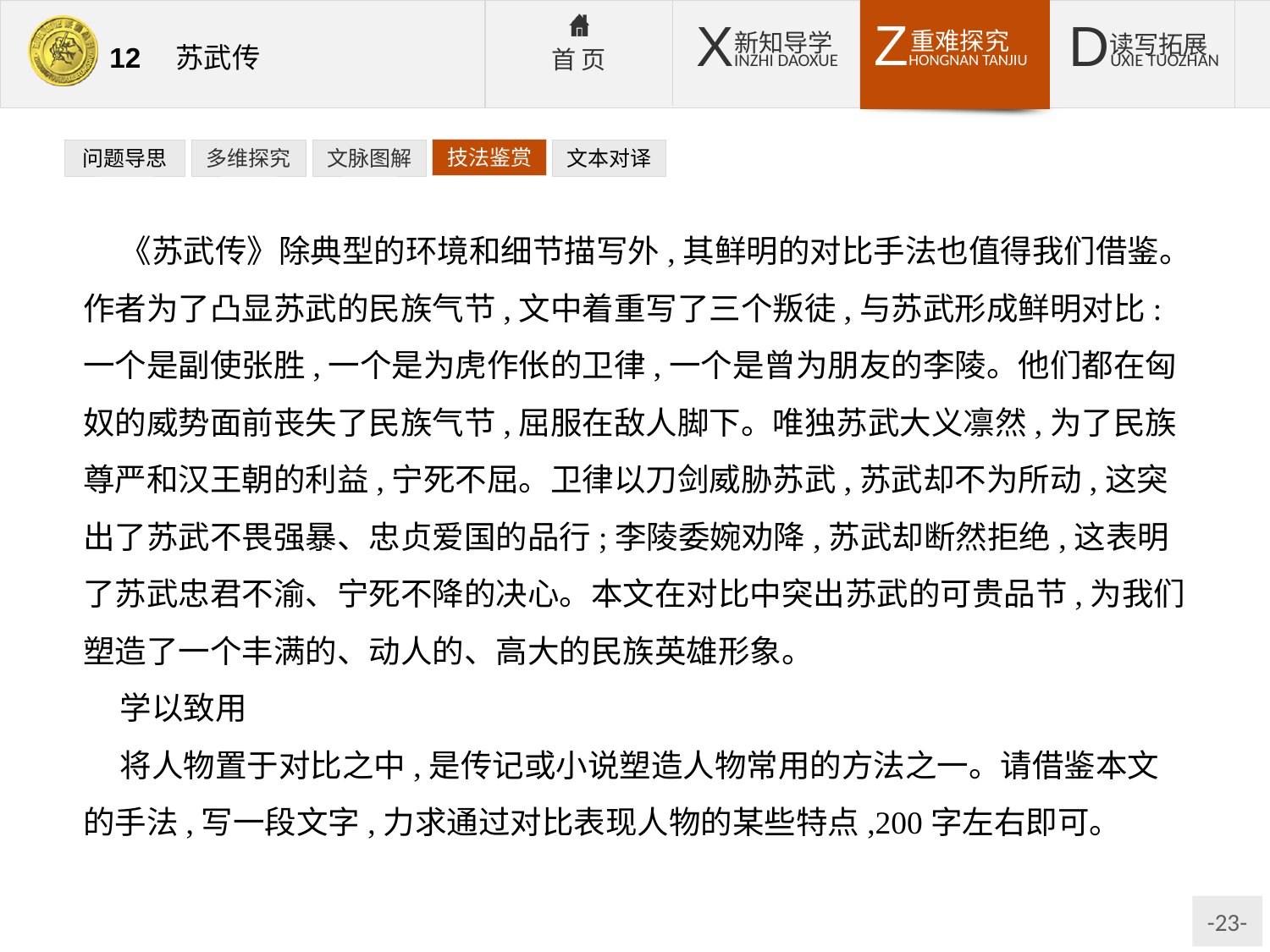

技法鉴赏
文本对译
问题导思
多维探究
文脉图解
《苏武传》除典型的环境和细节描写外,其鲜明的对比手法也值得我们借鉴。作者为了凸显苏武的民族气节,文中着重写了三个叛徒,与苏武形成鲜明对比:一个是副使张胜,一个是为虎作伥的卫律,一个是曾为朋友的李陵。他们都在匈奴的威势面前丧失了民族气节,屈服在敌人脚下。唯独苏武大义凛然,为了民族尊严和汉王朝的利益,宁死不屈。卫律以刀剑威胁苏武,苏武却不为所动,这突出了苏武不畏强暴、忠贞爱国的品行;李陵委婉劝降,苏武却断然拒绝,这表明了苏武忠君不渝、宁死不降的决心。本文在对比中突出苏武的可贵品节,为我们塑造了一个丰满的、动人的、高大的民族英雄形象。
学以致用
将人物置于对比之中,是传记或小说塑造人物常用的方法之一。请借鉴本文的手法,写一段文字,力求通过对比表现人物的某些特点,200字左右即可。